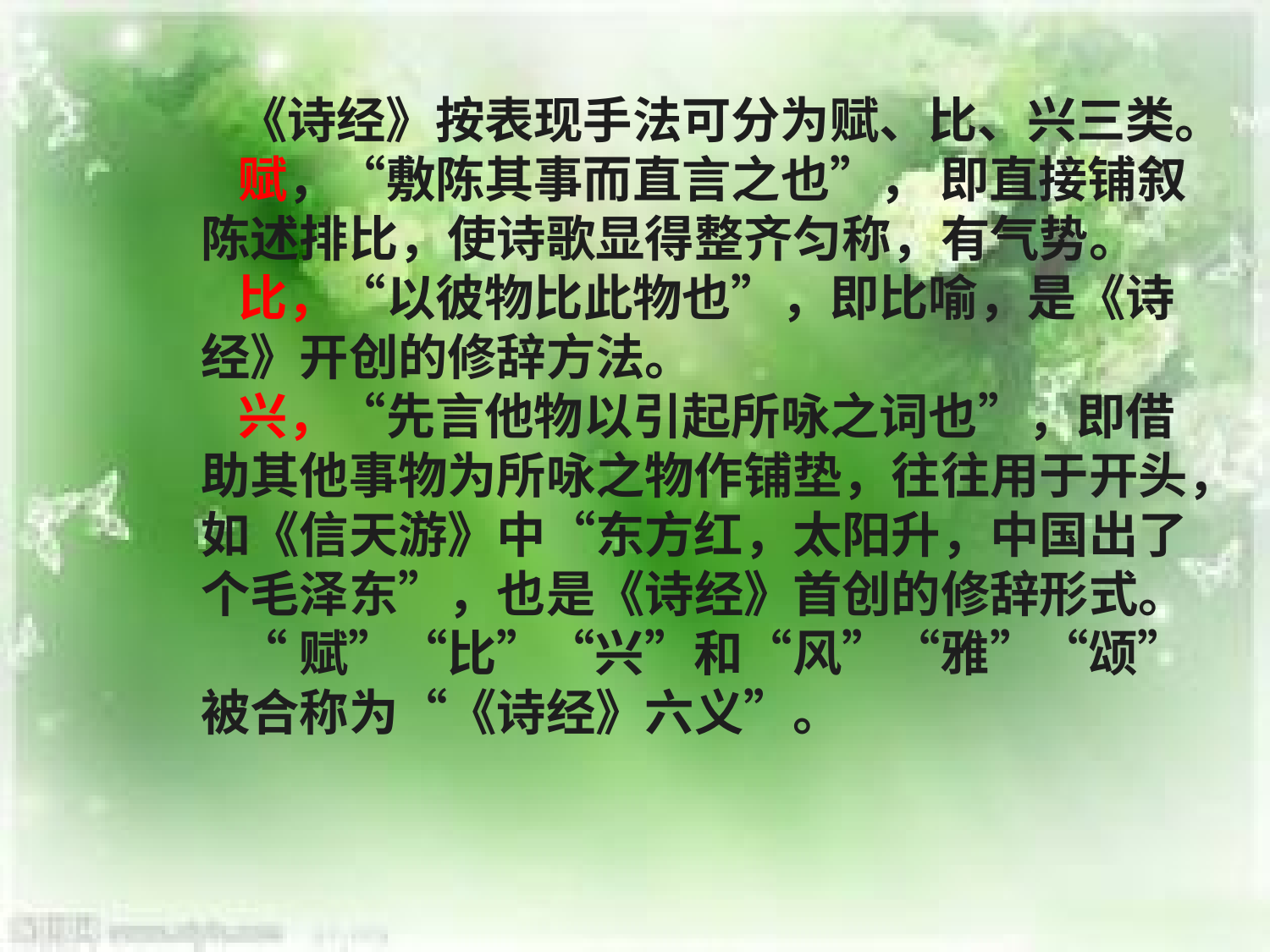

《诗经》按表现手法可分为赋、比、兴三类。
赋，“敷陈其事而直言之也”， 即直接铺叙陈述排比，使诗歌显得整齐匀称，有气势。
比，“以彼物比此物也”，即比喻，是《诗经》开创的修辞方法。
兴，“先言他物以引起所咏之词也”，即借助其他事物为所咏之物作铺垫，往往用于开头，如《信天游》中“东方红，太阳升，中国出了个毛泽东”，也是《诗经》首创的修辞形式。
“赋”“比”“兴”和“风”“雅”“颂”被合称为“《诗经》六义”。